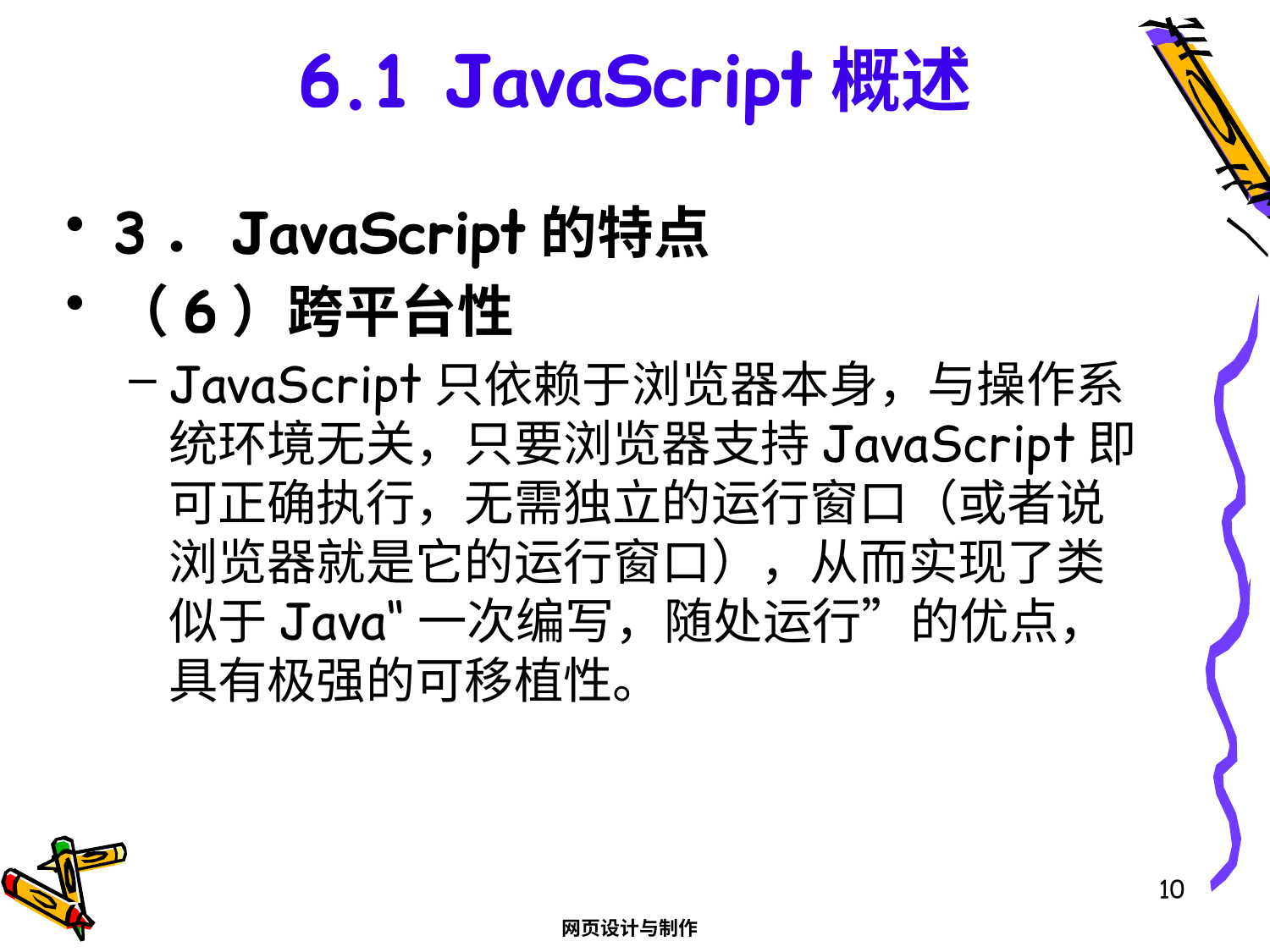

# 6.1 JavaScript概述
3．JavaScript的特点
（6）跨平台性
JavaScript只依赖于浏览器本身，与操作系统环境无关，只要浏览器支持JavaScript即可正确执行，无需独立的运行窗口（或者说浏览器就是它的运行窗口），从而实现了类似于Java“一次编写，随处运行”的优点，具有极强的可移植性。
10
网页设计与制作